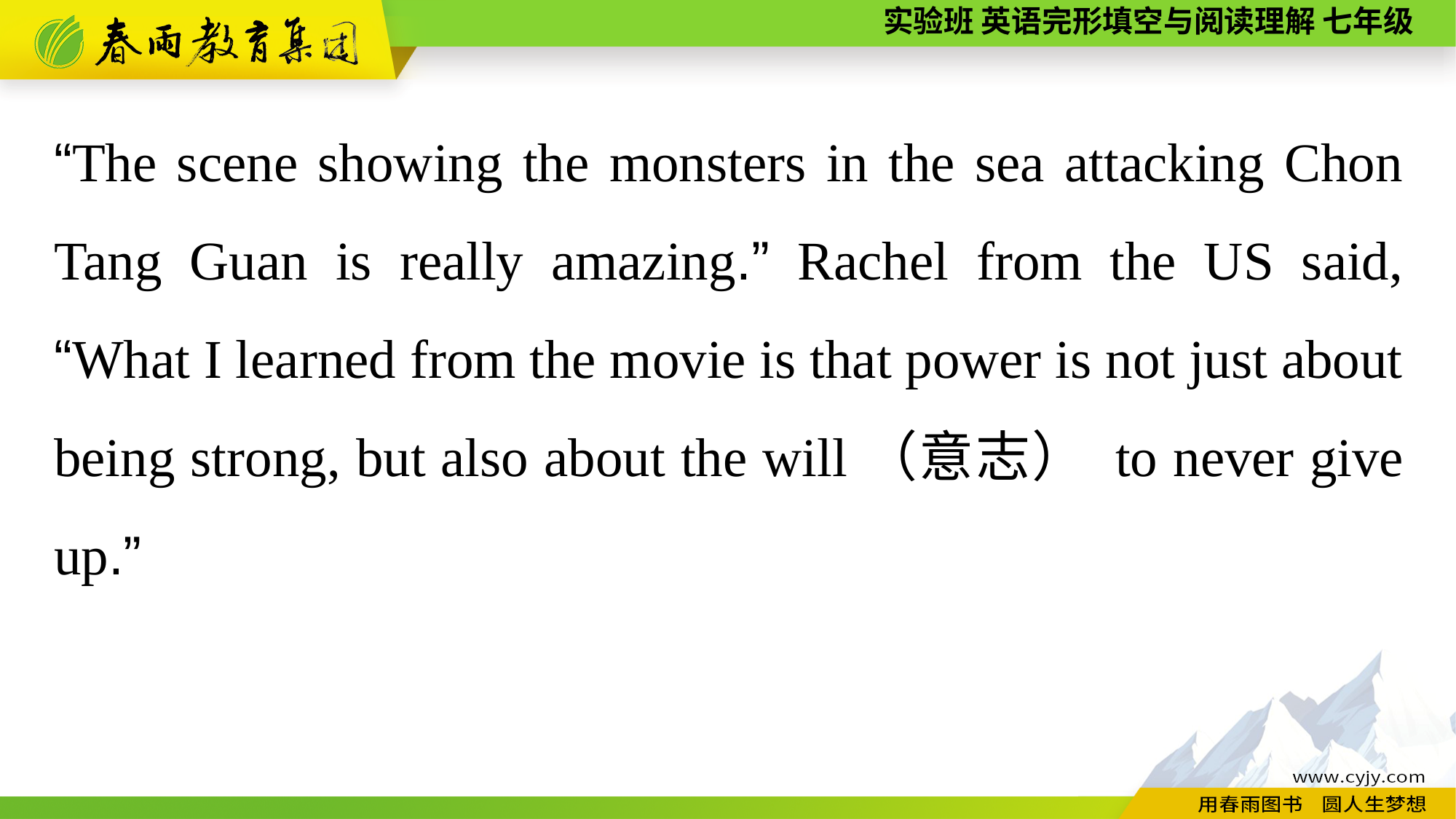

“The scene showing the monsters in the sea attacking Chon Tang Guan is really amazing.” Rachel from the US said, “What I learned from the movie is that power is not just about being strong, but also about the will（意志） to never give up.”